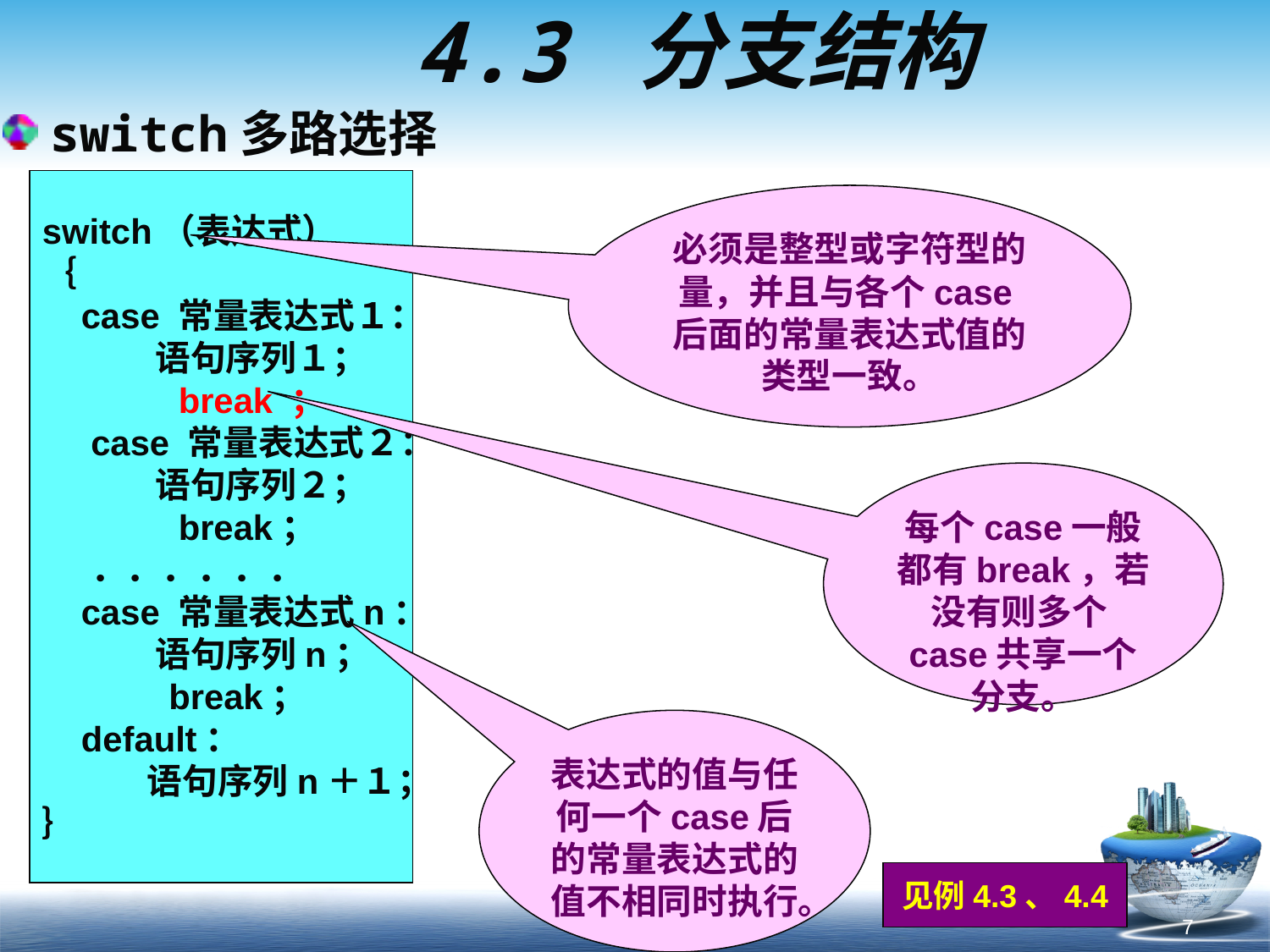

# 4.3 分支结构
switch多路选择

switch（表达式）
｛
    case 常量表达式１：
             语句序列１；
              break ；
     case 常量表达式２：
             语句序列２；
              break；
     ．．．．．．
    case 常量表达式n：
             语句序列n；
             break；
    default：
            语句序列n＋１；
｝
必须是整型或字符型的量，并且与各个case后面的常量表达式值的类型一致。
每个case一般都有break，若没有则多个case共享一个分支。
表达式的值与任何一个case后的常量表达式的值不相同时执行。
见例4.3、4.4
7